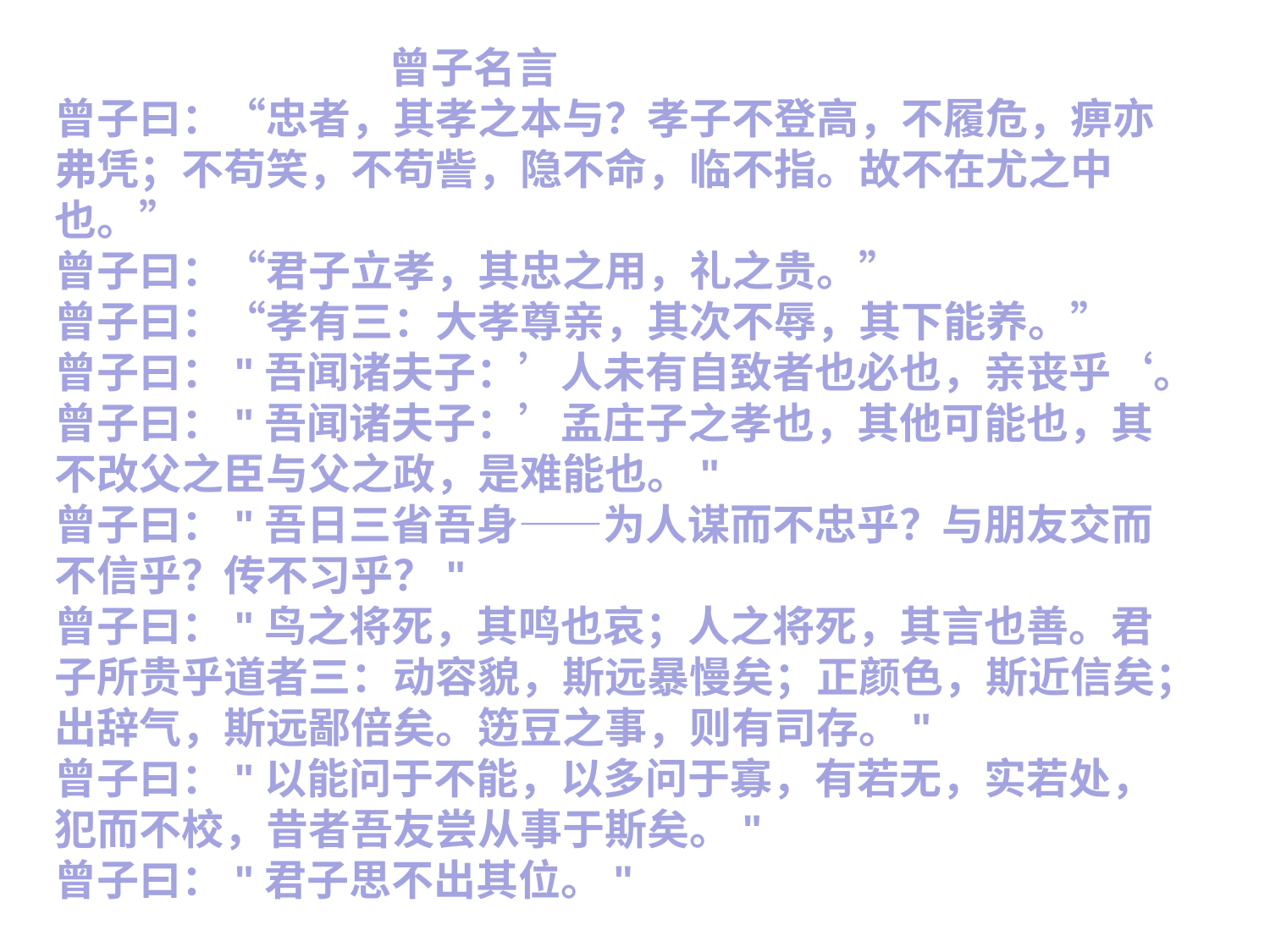

曾子名言
曾子曰：“忠者，其孝之本与？孝子不登高，不履危，痹亦弗凭；不苟笑，不苟訾，隐不命，临不指。故不在尤之中也。”
曾子曰：“君子立孝，其忠之用，礼之贵。”
曾子曰：“孝有三：大孝尊亲，其次不辱，其下能养。”
曾子曰："吾闻诸夫子：’人未有自致者也必也，亲丧乎‘。曾子曰："吾闻诸夫子：’孟庄子之孝也，其他可能也，其不改父之臣与父之政，是难能也。"
曾子曰："吾日三省吾身——为人谋而不忠乎？与朋友交而不信乎？传不习乎？"
曾子曰："鸟之将死，其鸣也哀；人之将死，其言也善。君子所贵乎道者三：动容貌，斯远暴慢矣；正颜色，斯近信矣；出辞气，斯远鄙倍矣。笾豆之事，则有司存。"
曾子曰："以能问于不能，以多问于寡，有若无，实若处，犯而不校，昔者吾友尝从事于斯矣。"
曾子曰："君子思不出其位。"